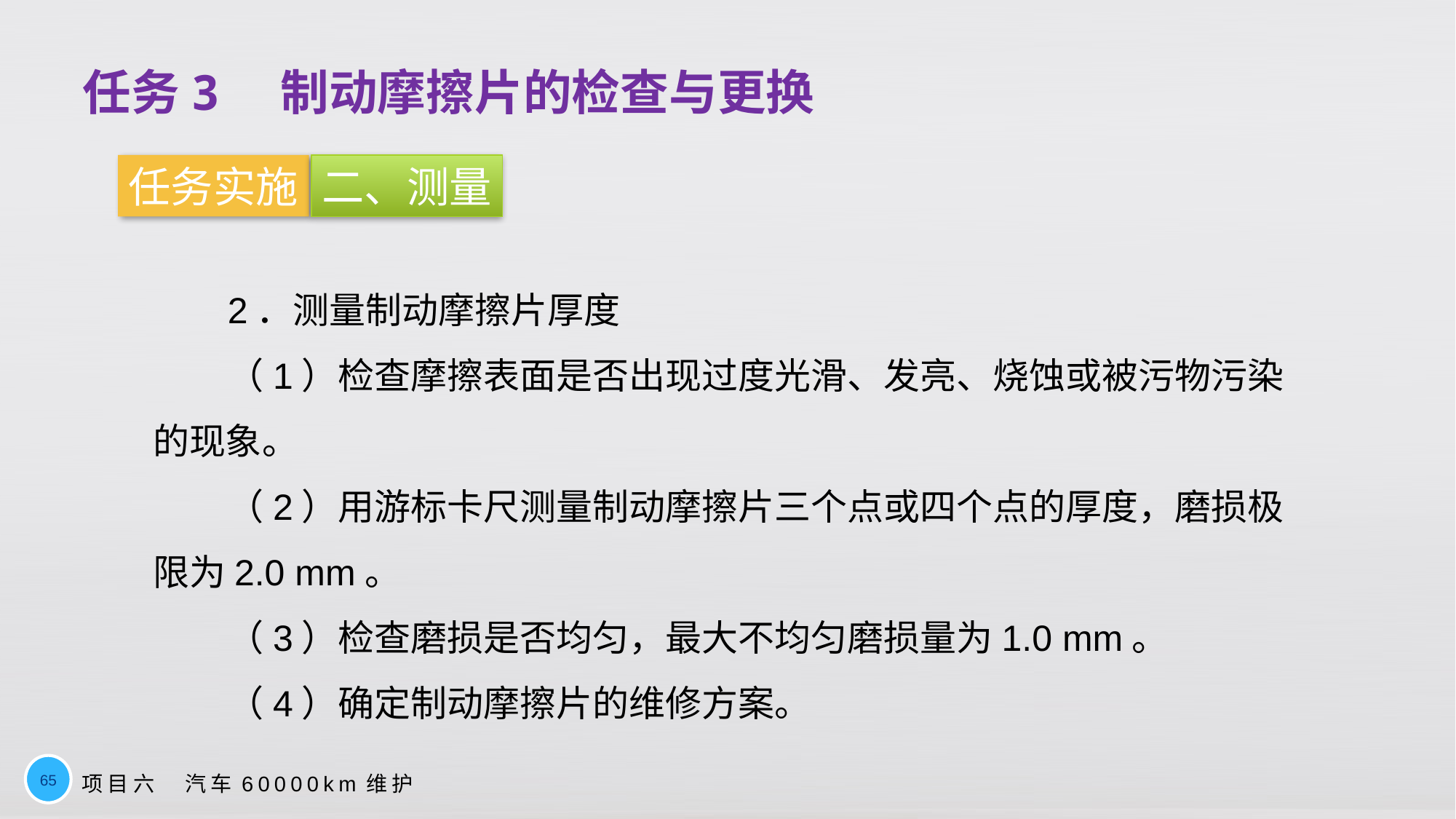

任务3　制动摩擦片的检查与更换
任务实施
二、测量
2．测量制动摩擦片厚度
（1）检查摩擦表面是否出现过度光滑、发亮、烧蚀或被污物污染的现象。
（2）用游标卡尺测量制动摩擦片三个点或四个点的厚度，磨损极限为2.0 mm。
（3）检查磨损是否均匀，最大不均匀磨损量为1.0 mm。
（4）确定制动摩擦片的维修方案。
65